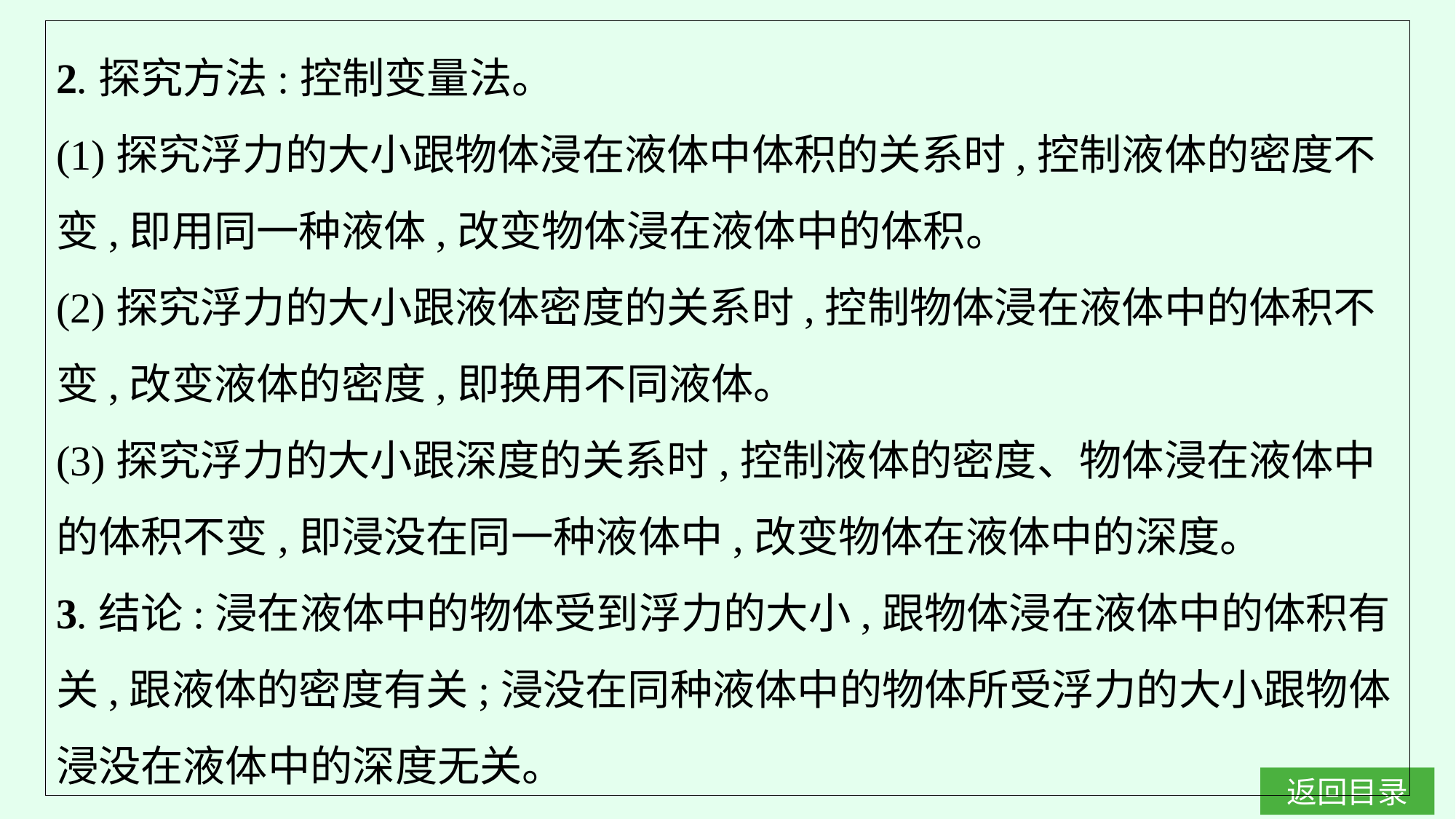

2.探究方法:控制变量法。
(1)探究浮力的大小跟物体浸在液体中体积的关系时,控制液体的密度不变,即用同一种液体,改变物体浸在液体中的体积。
(2)探究浮力的大小跟液体密度的关系时,控制物体浸在液体中的体积不变,改变液体的密度,即换用不同液体。
(3)探究浮力的大小跟深度的关系时,控制液体的密度、物体浸在液体中的体积不变,即浸没在同一种液体中,改变物体在液体中的深度。
3.结论:浸在液体中的物体受到浮力的大小,跟物体浸在液体中的体积有关,跟液体的密度有关;浸没在同种液体中的物体所受浮力的大小跟物体浸没在液体中的深度无关。